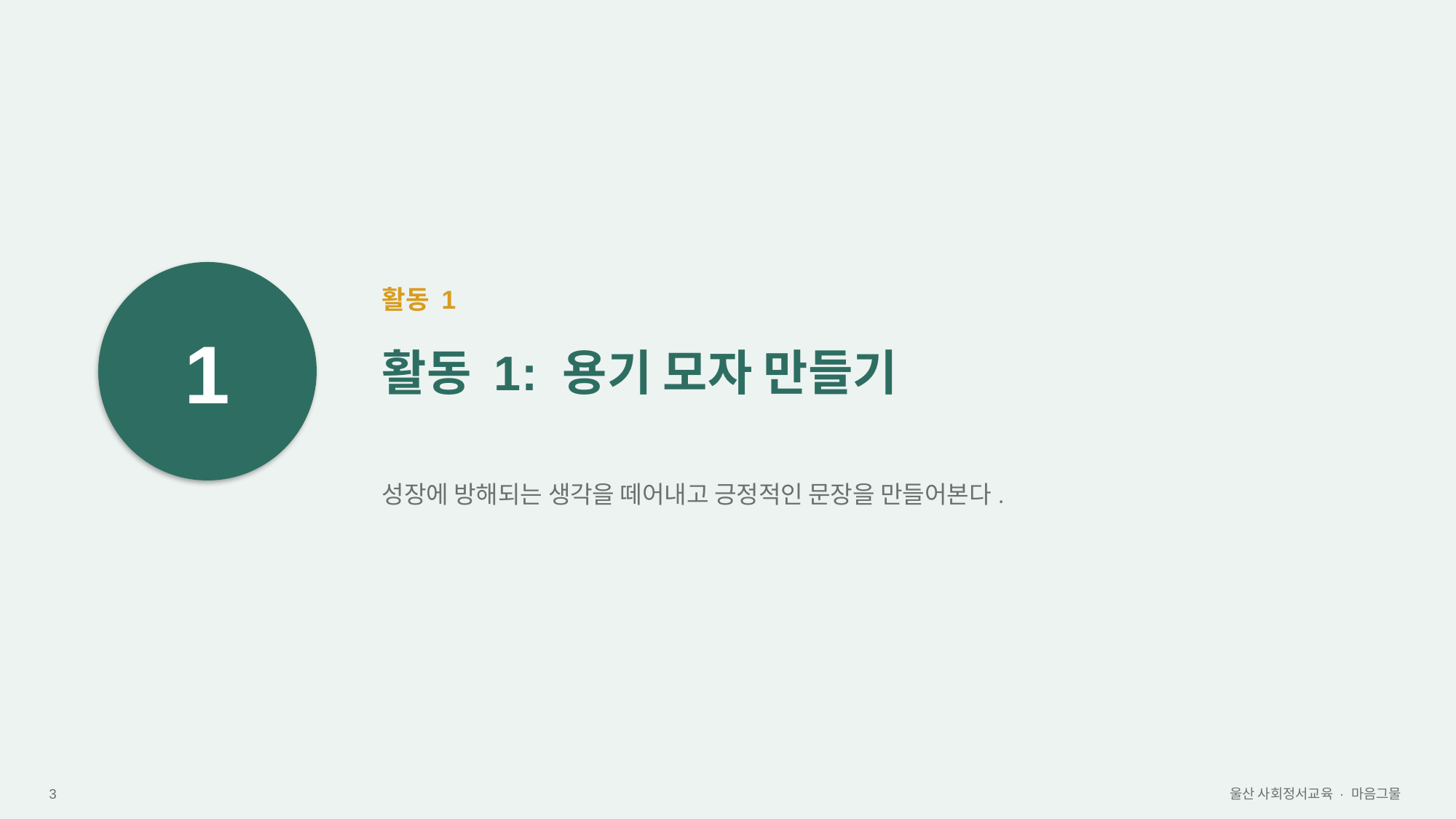

1
활동 1
활동 1: 용기 모자 만들기
성장에 방해되는 생각을 떼어내고 긍정적인 문장을 만들어본다.
3
울산 사회정서교육 · 마음그물